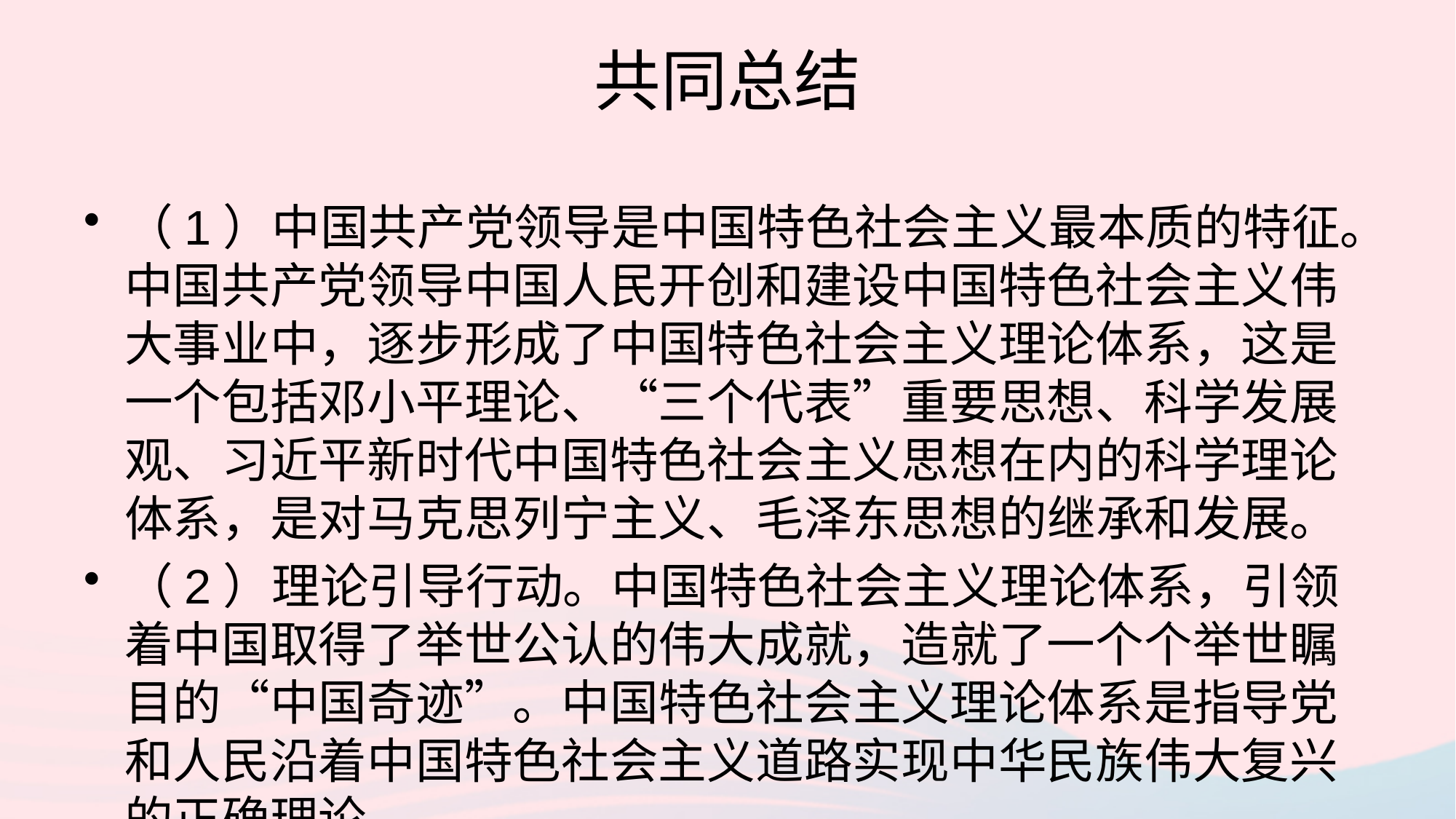

# 共同总结
（1）中国共产党领导是中国特色社会主义最本质的特征。中国共产党领导中国人民开创和建设中国特色社会主义伟大事业中，逐步形成了中国特色社会主义理论体系，这是一个包括邓小平理论、“三个代表”重要思想、科学发展观、习近平新时代中国特色社会主义思想在内的科学理论体系，是对马克思列宁主义、毛泽东思想的继承和发展。
（2）理论引导行动。中国特色社会主义理论体系，引领着中国取得了举世公认的伟大成就，造就了一个个举世瞩目的“中国奇迹”。中国特色社会主义理论体系是指导党和人民沿着中国特色社会主义道路实现中华民族伟大复兴的正确理论。